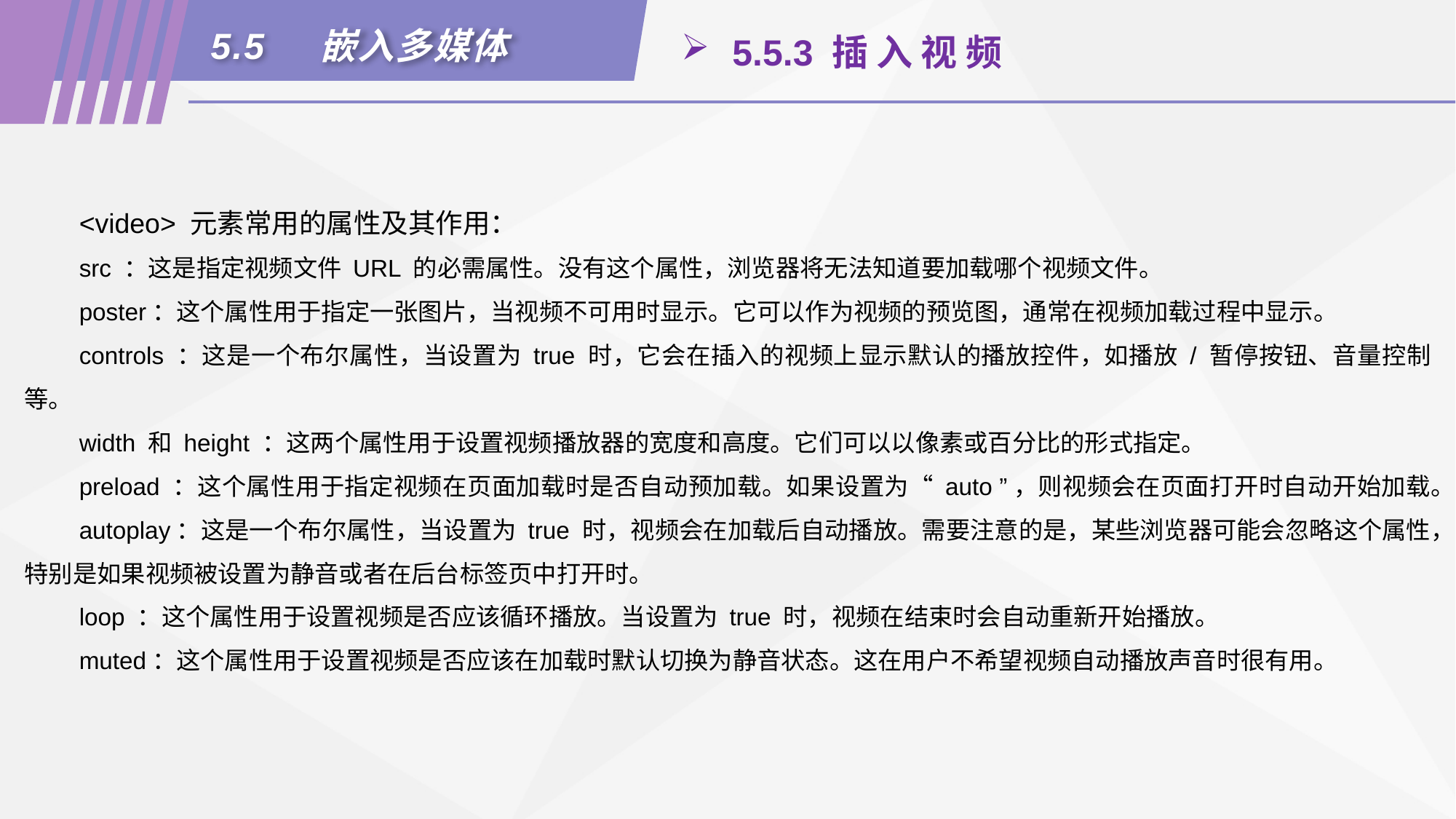

5.5	嵌入多媒体
 5.5.3 插 入 视 频
<video> 元素常用的属性及其作用：
src ：这是指定视频文件 URL 的必需属性。没有这个属性，浏览器将无法知道要加载哪个视频文件。
poster：这个属性用于指定一张图片，当视频不可用时显示。它可以作为视频的预览图，通常在视频加载过程中显示。
controls ：这是一个布尔属性，当设置为 true 时，它会在插入的视频上显示默认的播放控件，如播放 / 暂停按钮、音量控制等。
width 和 height ：这两个属性用于设置视频播放器的宽度和高度。它们可以以像素或百分比的形式指定。
preload ：这个属性用于指定视频在页面加载时是否自动预加载。如果设置为“ auto ”，则视频会在页面打开时自动开始加载。
autoplay：这是一个布尔属性，当设置为 true 时，视频会在加载后自动播放。需要注意的是，某些浏览器可能会忽略这个属性，特别是如果视频被设置为静音或者在后台标签页中打开时。
loop ：这个属性用于设置视频是否应该循环播放。当设置为 true 时，视频在结束时会自动重新开始播放。
muted：这个属性用于设置视频是否应该在加载时默认切换为静音状态。这在用户不希望视频自动播放声音时很有用。